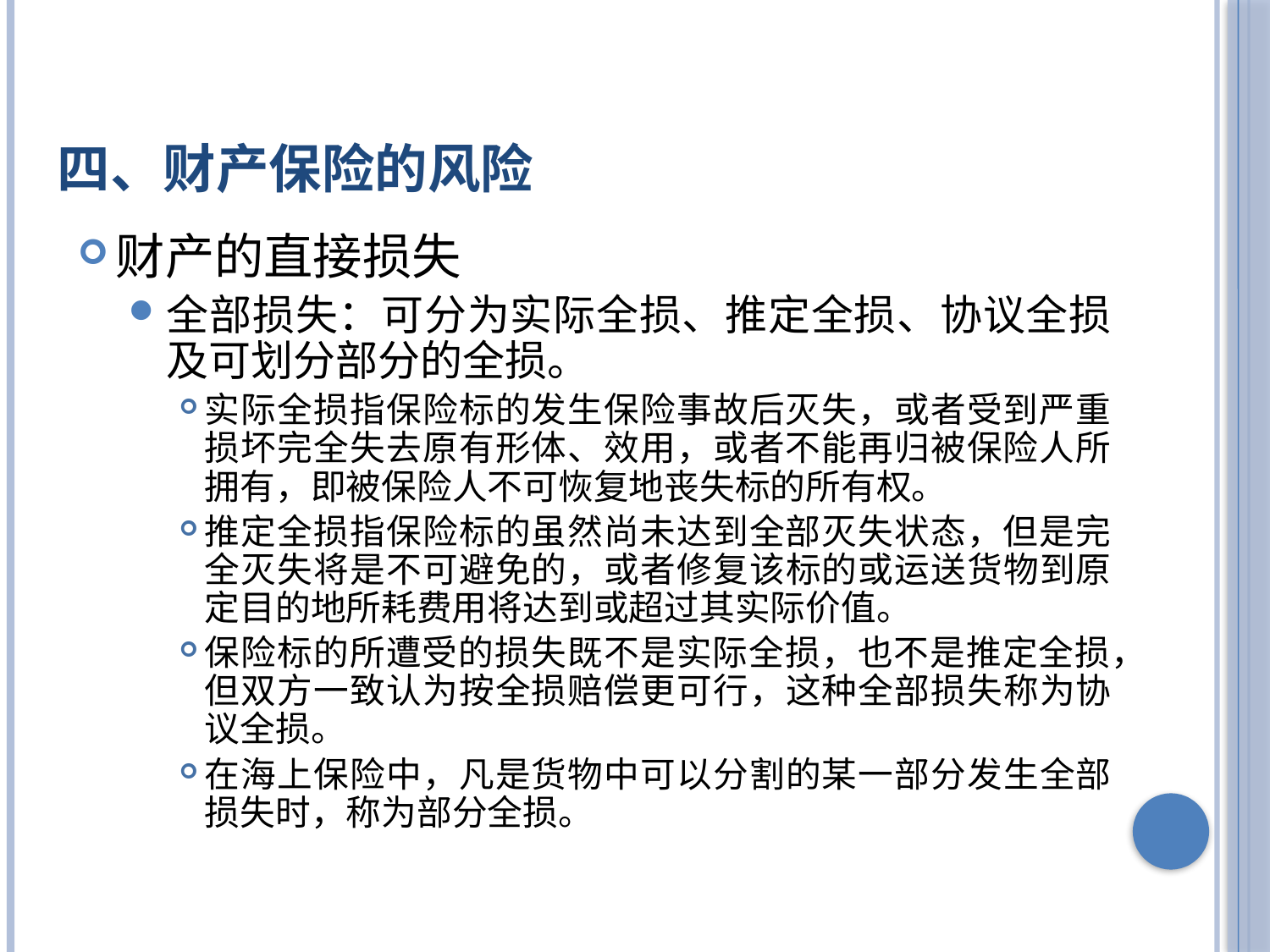

# 四、财产保险的风险
财产的直接损失
全部损失：可分为实际全损、推定全损、协议全损及可划分部分的全损。
实际全损指保险标的发生保险事故后灭失，或者受到严重损坏完全失去原有形体、效用，或者不能再归被保险人所拥有，即被保险人不可恢复地丧失标的所有权。
推定全损指保险标的虽然尚未达到全部灭失状态，但是完全灭失将是不可避免的，或者修复该标的或运送货物到原定目的地所耗费用将达到或超过其实际价值。
保险标的所遭受的损失既不是实际全损，也不是推定全损，但双方一致认为按全损赔偿更可行，这种全部损失称为协议全损。
在海上保险中，凡是货物中可以分割的某一部分发生全部损失时，称为部分全损。